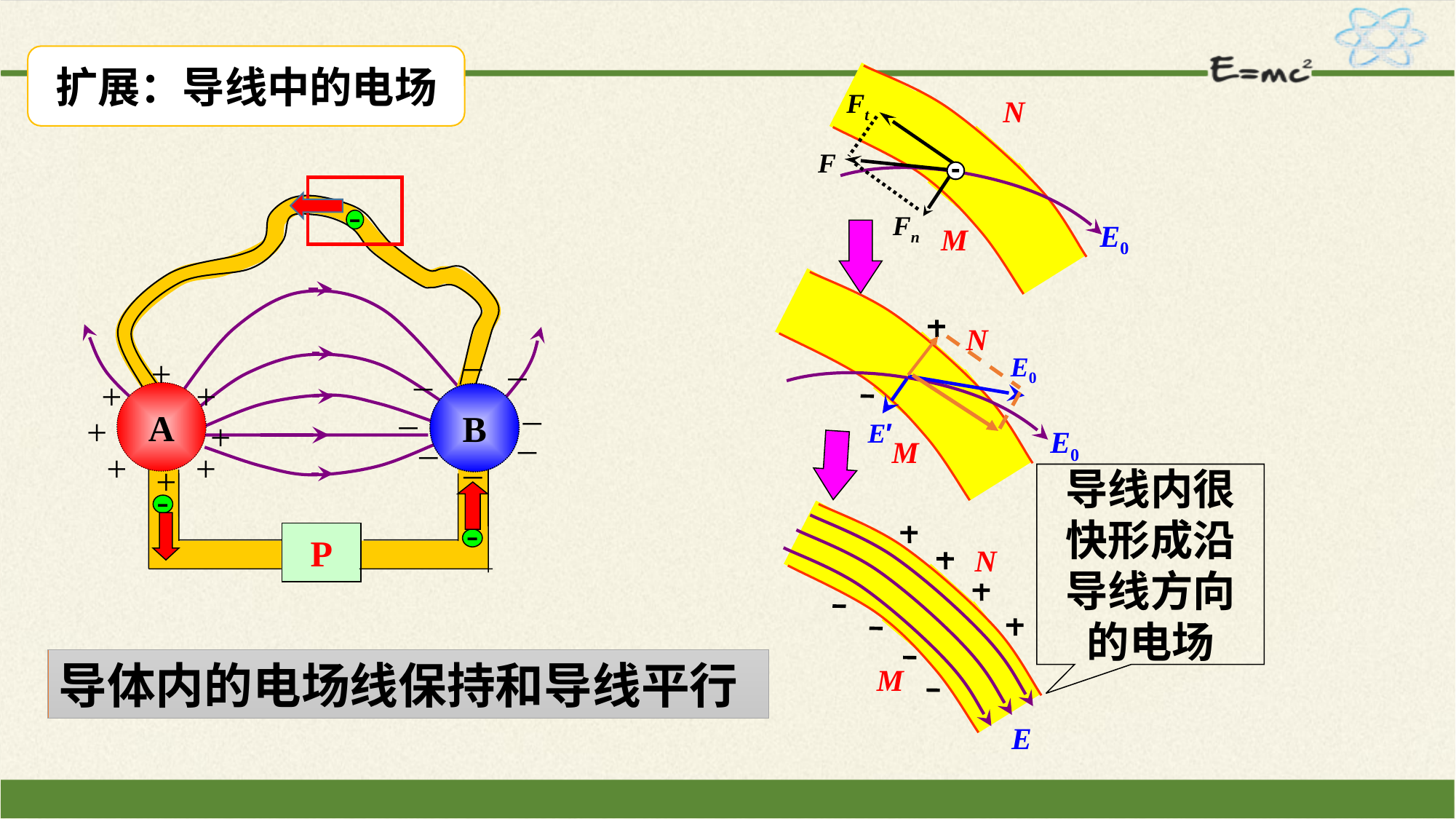

扩展：导线中的电场

Ft
N

F

Fn
-
E0

M

N

E0

M

_
_

_
+
E0

+
+
_

E′
A
_
B
+
_
+
_
_
+
+

+

导线内很快形成沿导线方向的电场

-

N

M

E
P

-

导体内的电场线保持和导线平行